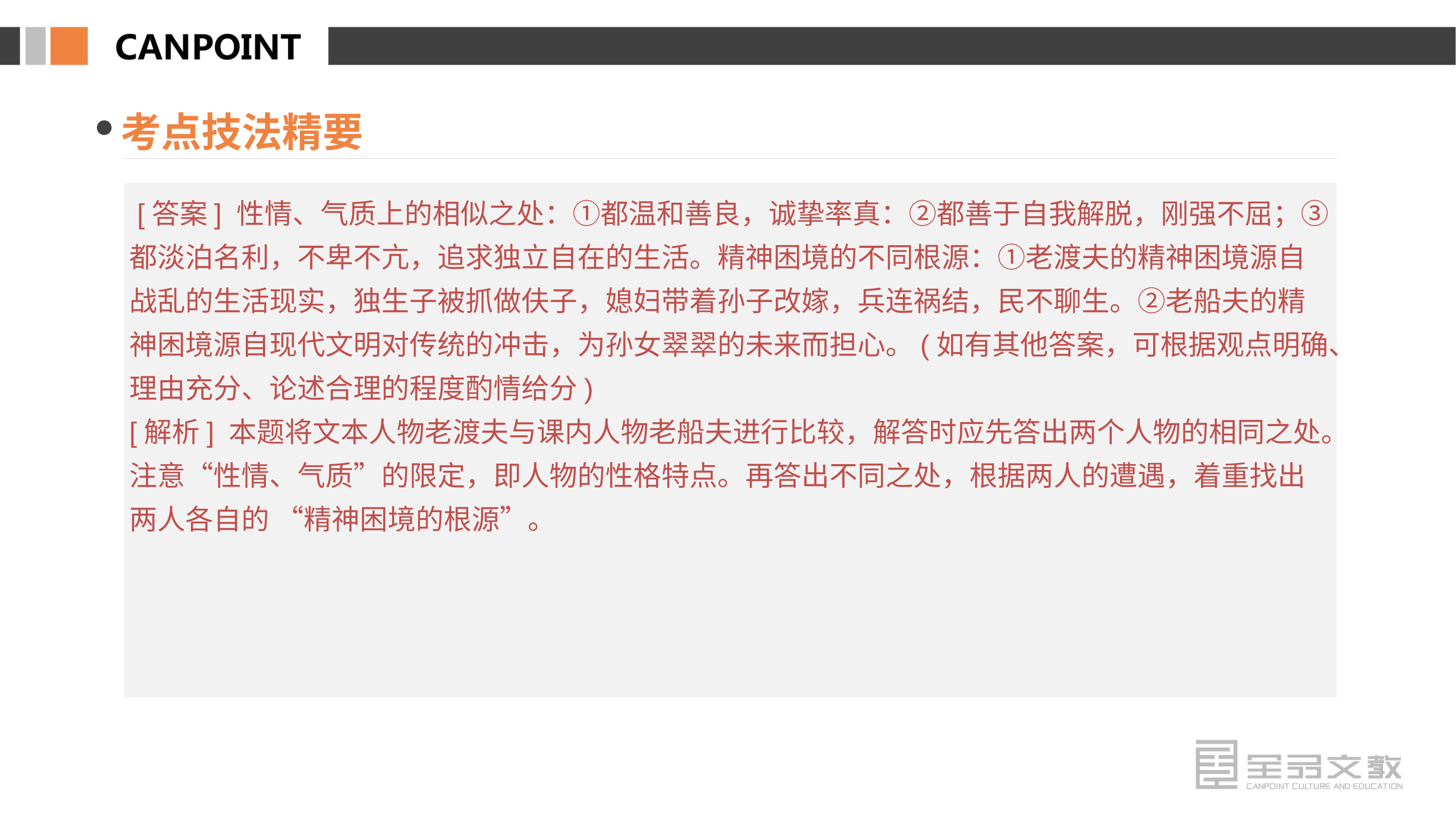

考点技法精要

 [答案] 性情、气质上的相似之处：①都温和善良，诚挚率真：②都善于自我解脱，刚强不屈；③都淡泊名利，不卑不亢，追求独立自在的生活。精神困境的不同根源：①老渡夫的精神困境源自战乱的生活现实，独生子被抓做伕子，媳妇带着孙子改嫁，兵连祸结，民不聊生。②老船夫的精神困境源自现代文明对传统的冲击，为孙女翠翠的未来而担心。(如有其他答案，可根据观点明确、理由充分、论述合理的程度酌情给分)
[解析] 本题将文本人物老渡夫与课内人物老船夫进行比较，解答时应先答出两个人物的相同之处。注意“性情、气质”的限定，即人物的性格特点。再答出不同之处，根据两人的遭遇，着重找出两人各自的 “精神困境的根源”。